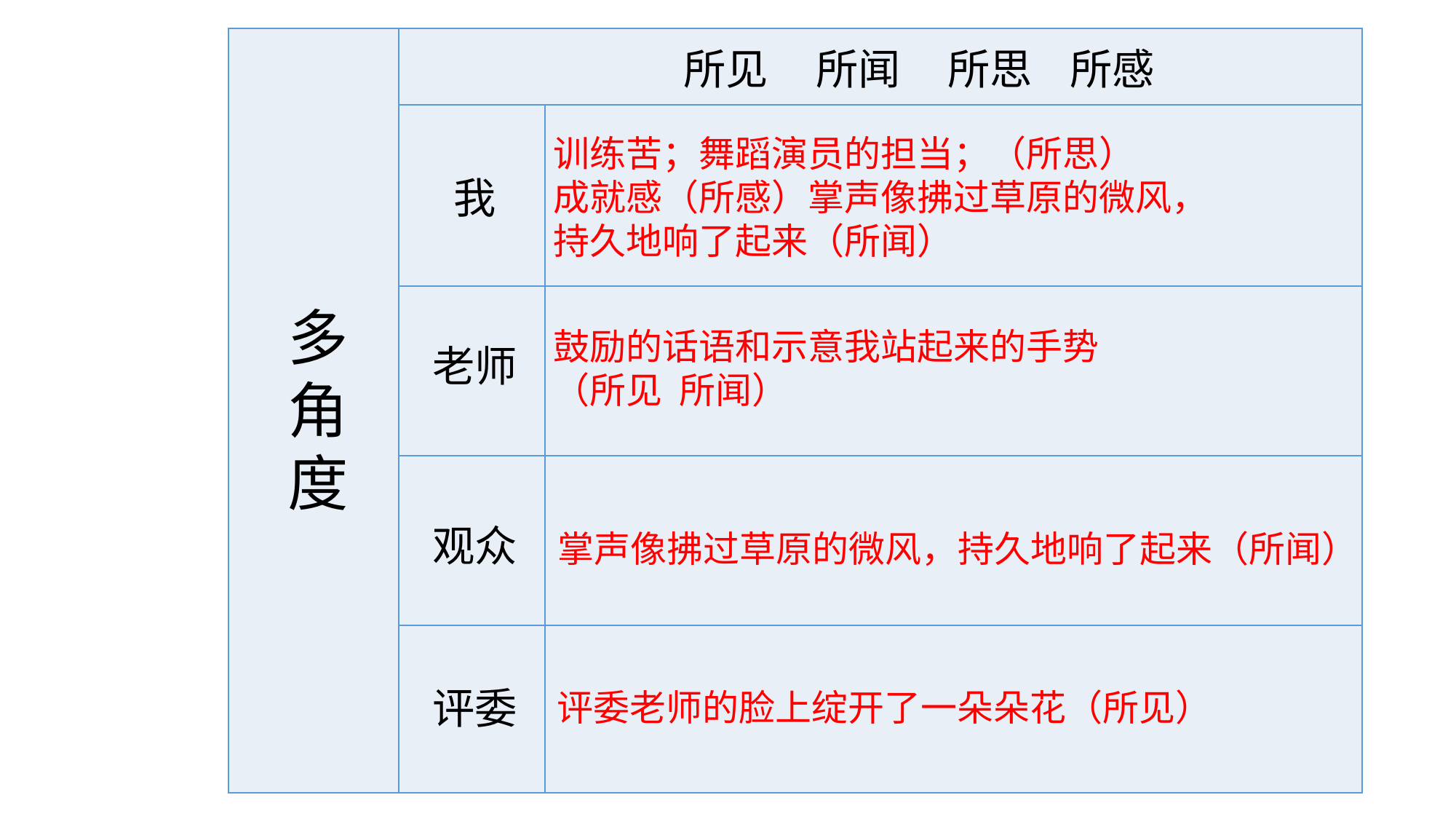

|  | 所见 所闻 所思 所感 |  |
| --- | --- | --- |
|  |  |  |
|  |  |  |
|  |  |  |
|  |  |  |
训练苦；舞蹈演员的担当；（所思）
成就感（所感）掌声像拂过草原的微风，持久地响了起来（所闻）
我
多
角
度
鼓励的话语和示意我站起来的手势
（所见  所闻）
老师
观众
掌声像拂过草原的微风，持久地响了起来（所闻）
评委
评委老师的脸上绽开了一朵朵花（所见）